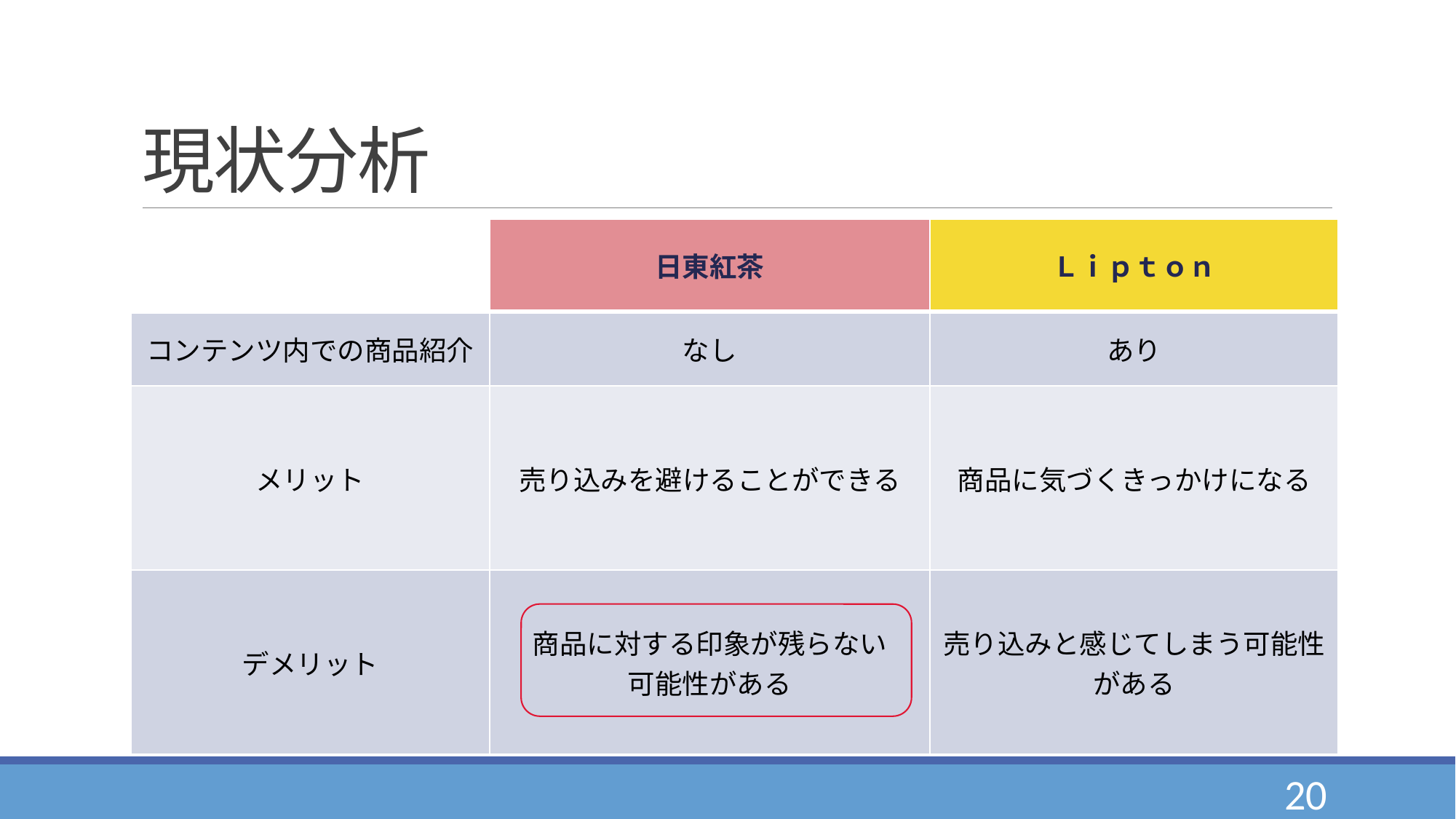

# 現状分析
|  | 日東紅茶 | Ｌｉｐｔｏｎ |
| --- | --- | --- |
| コンテンツ内での商品紹介 | なし | あり |
| メリット | 売り込みを避けることができる | 商品に気づくきっかけになる |
| デメリット | 商品に対する印象が残らない 可能性がある | 売り込みと感じてしまう可能性がある |

20